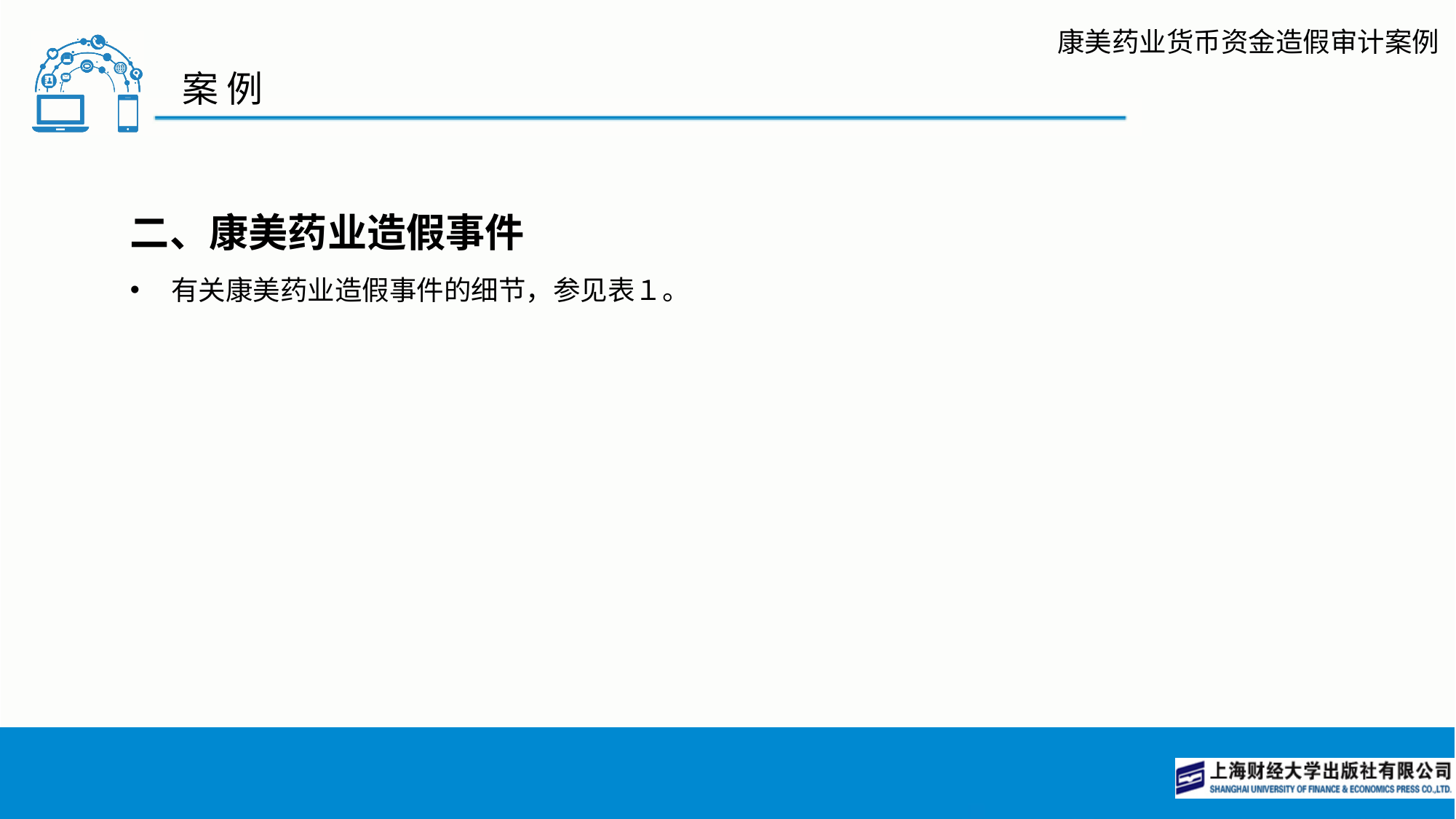

康美药业货币资金造假审计案例
# 案 例
二、康美药业造假事件
有关康美药业造假事件的细节，参见表１。